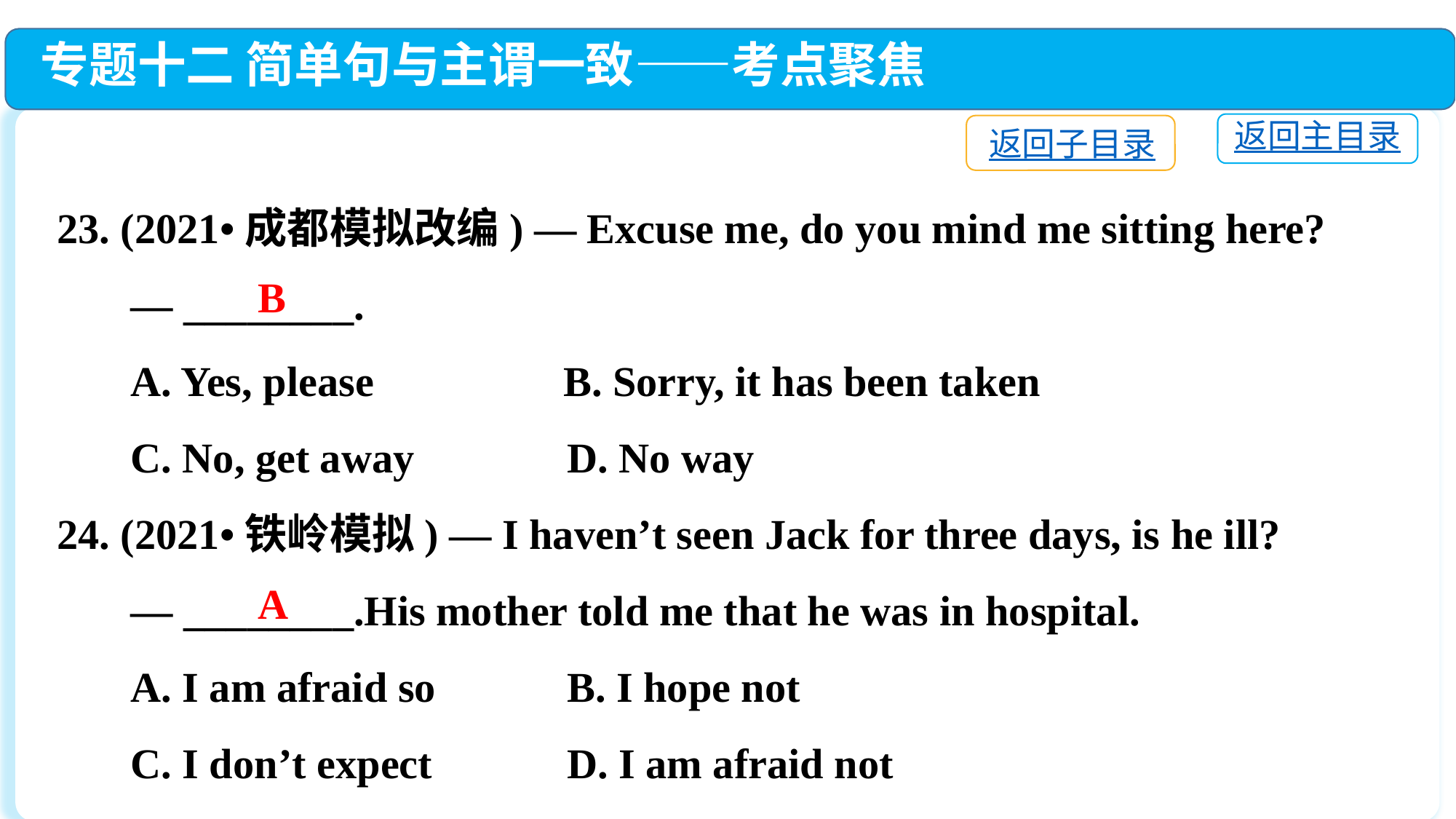

专题十二 简单句与主谓一致——考点聚焦

返回主目录

返回子目录
23. (2021•成都模拟改编) — Excuse me, do you mind me sitting here?
       — ________.
       A. Yes, please	                 B. Sorry, it has been taken
       C. No, get away	       D. No way
24. (2021•铁岭模拟) — I haven’t seen Jack for three days, is he ill?
       — ________.His mother told me that he was in hospital.
       A. I am afraid so	       B. I hope not
       C. I don’t expect	       D. I am afraid not
B
A